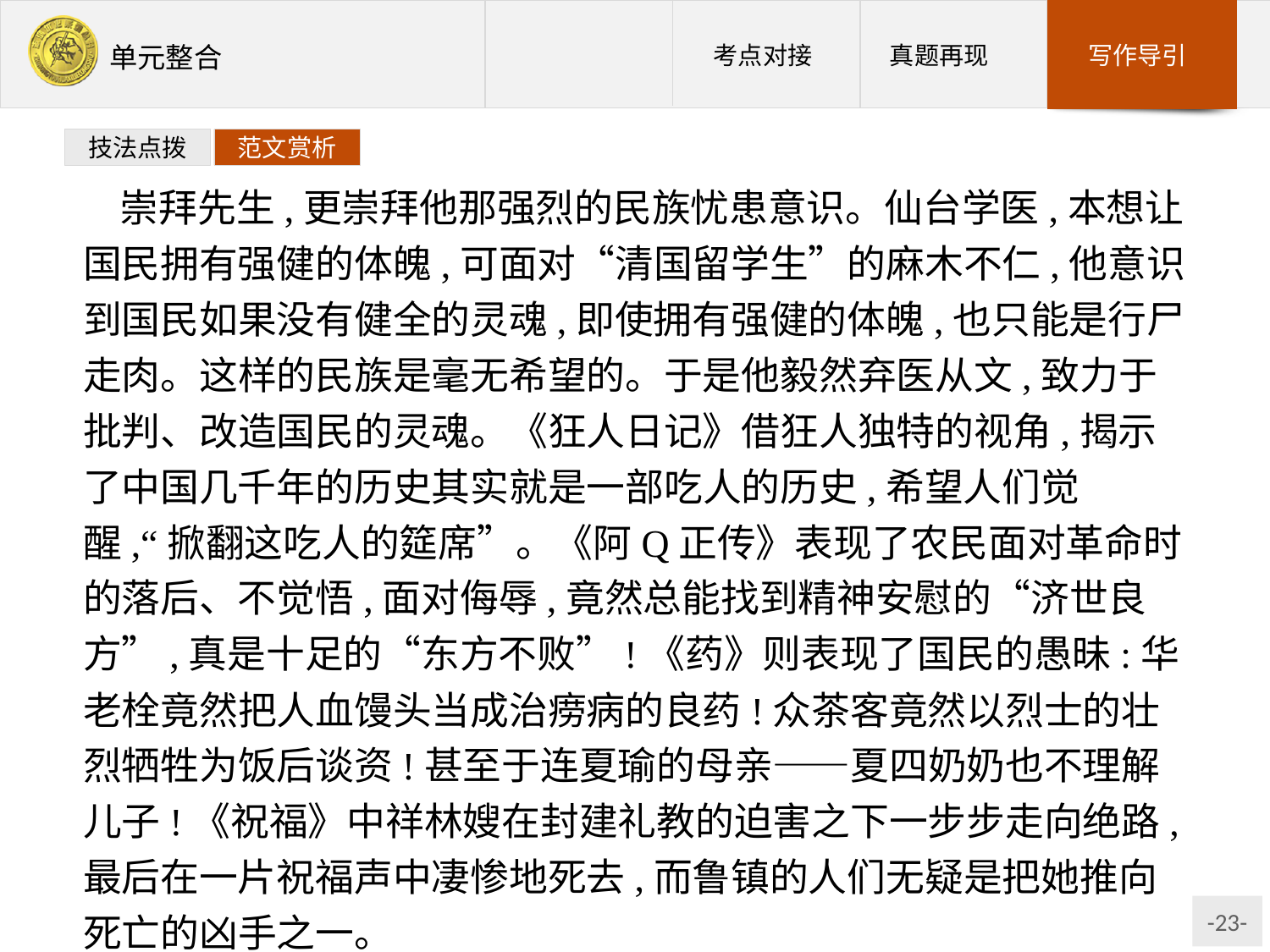

技法点拨
范文赏析
崇拜先生,更崇拜他那强烈的民族忧患意识。仙台学医,本想让国民拥有强健的体魄,可面对“清国留学生”的麻木不仁,他意识到国民如果没有健全的灵魂,即使拥有强健的体魄,也只能是行尸走肉。这样的民族是毫无希望的。于是他毅然弃医从文,致力于批判、改造国民的灵魂。《狂人日记》借狂人独特的视角,揭示了中国几千年的历史其实就是一部吃人的历史,希望人们觉醒,“掀翻这吃人的筵席”。《阿Q正传》表现了农民面对革命时的落后、不觉悟,面对侮辱,竟然总能找到精神安慰的“济世良方”,真是十足的“东方不败”!《药》则表现了国民的愚昧:华老栓竟然把人血馒头当成治痨病的良药!众茶客竟然以烈士的壮烈牺牲为饭后谈资!甚至于连夏瑜的母亲——夏四奶奶也不理解儿子!《祝福》中祥林嫂在封建礼教的迫害之下一步步走向绝路,最后在一片祝福声中凄惨地死去,而鲁镇的人们无疑是把她推向死亡的凶手之一。